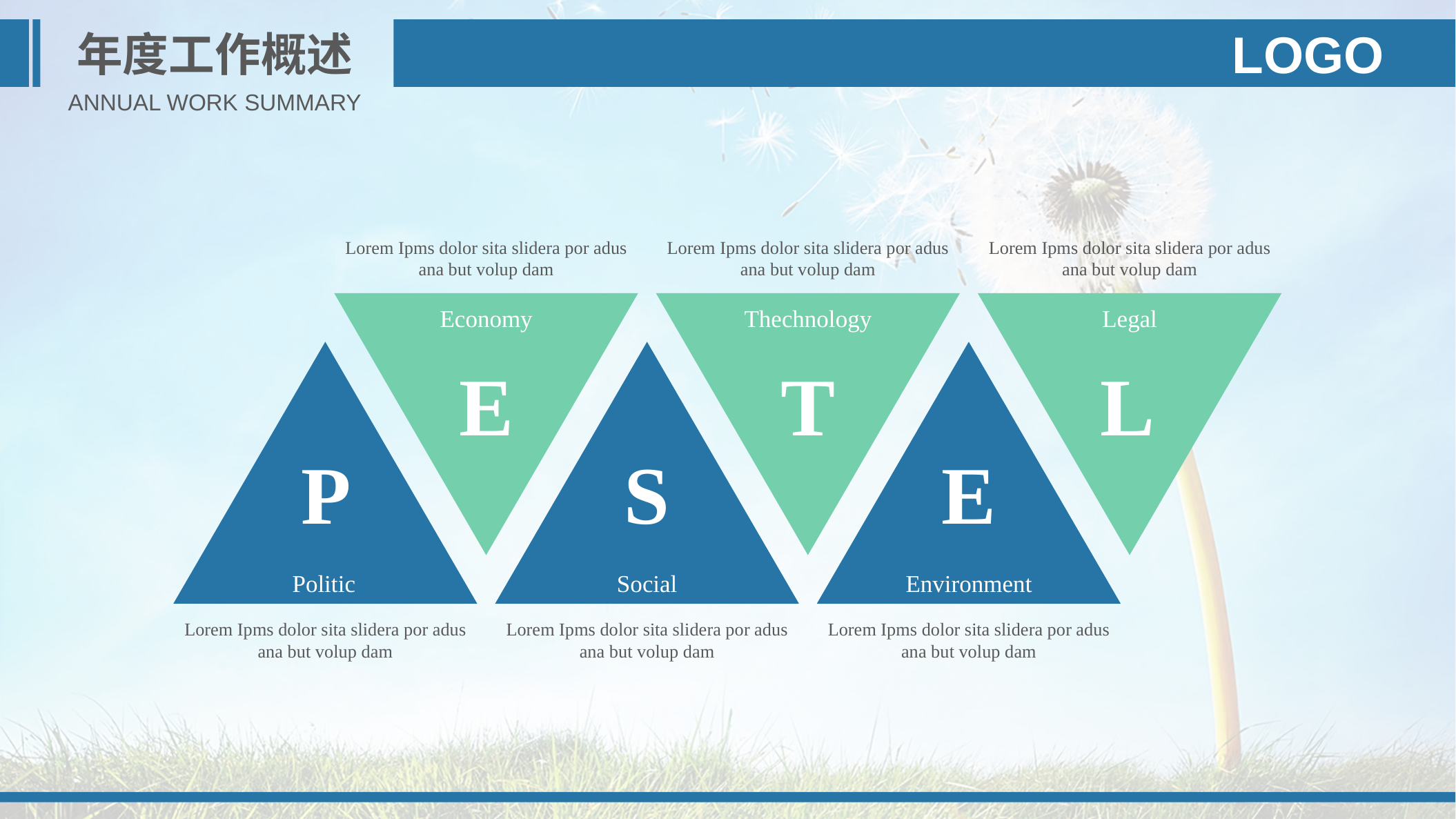

年度工作概述
LOGO
ANNUAL WORK SUMMARY
Lorem Ipms dolor sita slidera por adus ana but volup dam
Lorem Ipms dolor sita slidera por adus ana but volup dam
Lorem Ipms dolor sita slidera por adus ana but volup dam

E

T

L
Economy
Thechnology
Legal

P

S

E
Politic
Social
Environment
Lorem Ipms dolor sita slidera por adus ana but volup dam
Lorem Ipms dolor sita slidera por adus ana but volup dam
Lorem Ipms dolor sita slidera por adus ana but volup dam